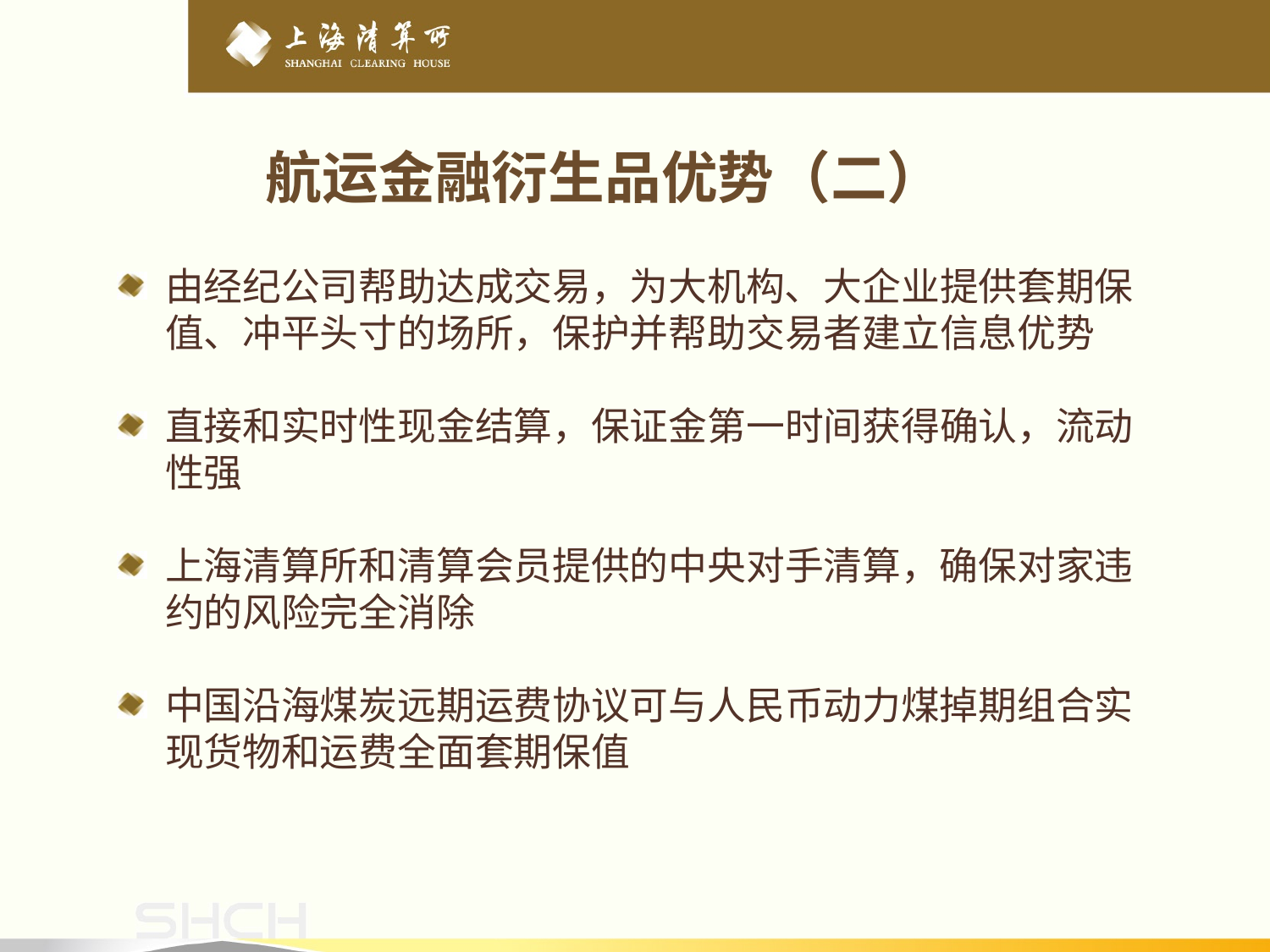

航运金融衍生品优势（二）
由经纪公司帮助达成交易，为大机构、大企业提供套期保值、冲平头寸的场所，保护并帮助交易者建立信息优势

直接和实时性现金结算，保证金第一时间获得确认，流动性强

上海清算所和清算会员提供的中央对手清算，确保对家违约的风险完全消除

中国沿海煤炭远期运费协议可与人民币动力煤掉期组合实现货物和运费全面套期保值